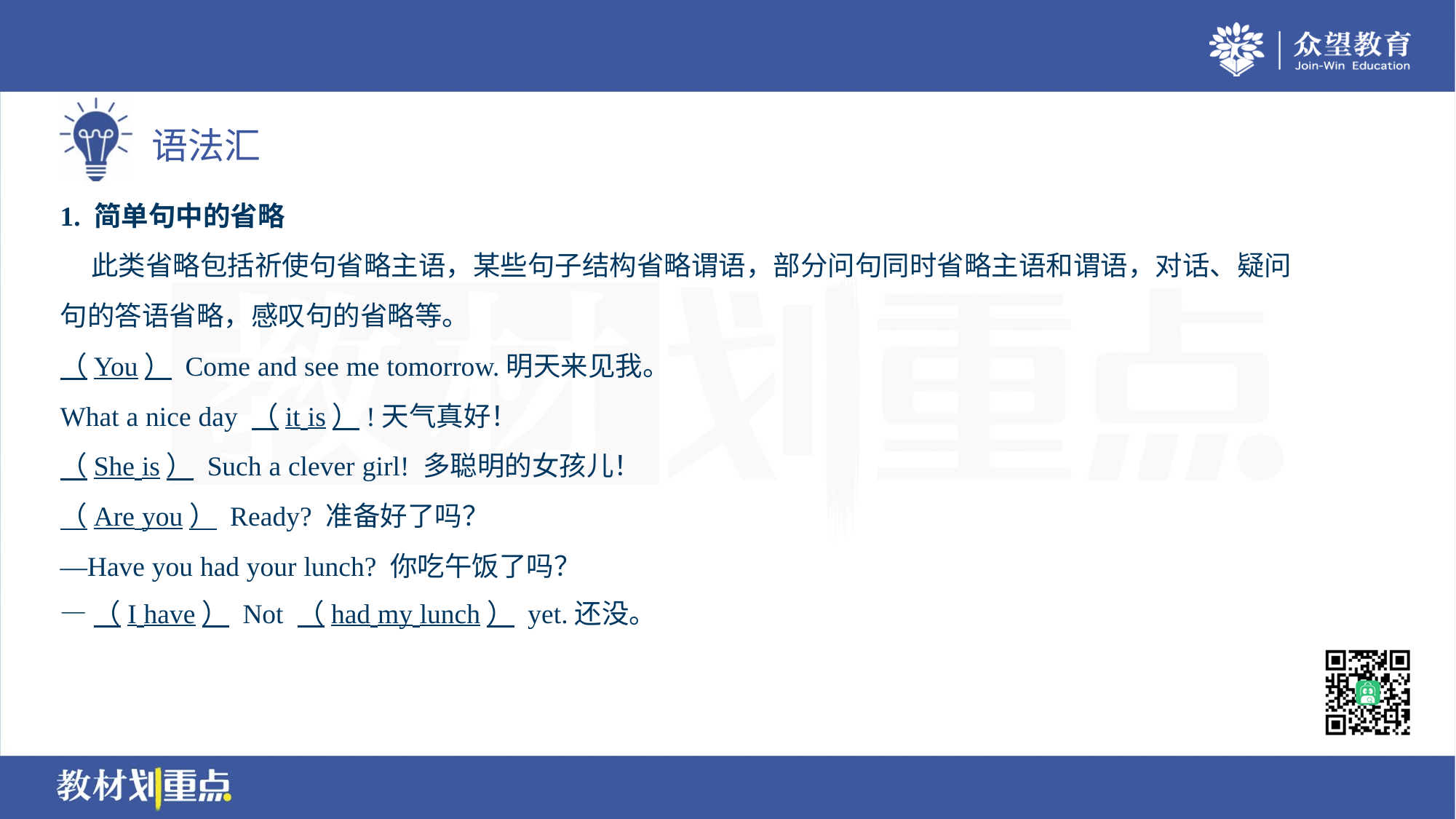

1. 简单句中的省略
    此类省略包括祈使句省略主语，某些句子结构省略谓语，部分问句同时省略主语和谓语，对话、疑问
句的答语省略，感叹句的省略等。
（You） Come and see me tomorrow.明天来见我。
What a nice day （it is）!天气真好！
（She is） Such a clever girl! 多聪明的女孩儿！
（Are you） Ready? 准备好了吗？
—Have you had your lunch? 你吃午饭了吗？
—（I have） Not （had my lunch） yet.还没。